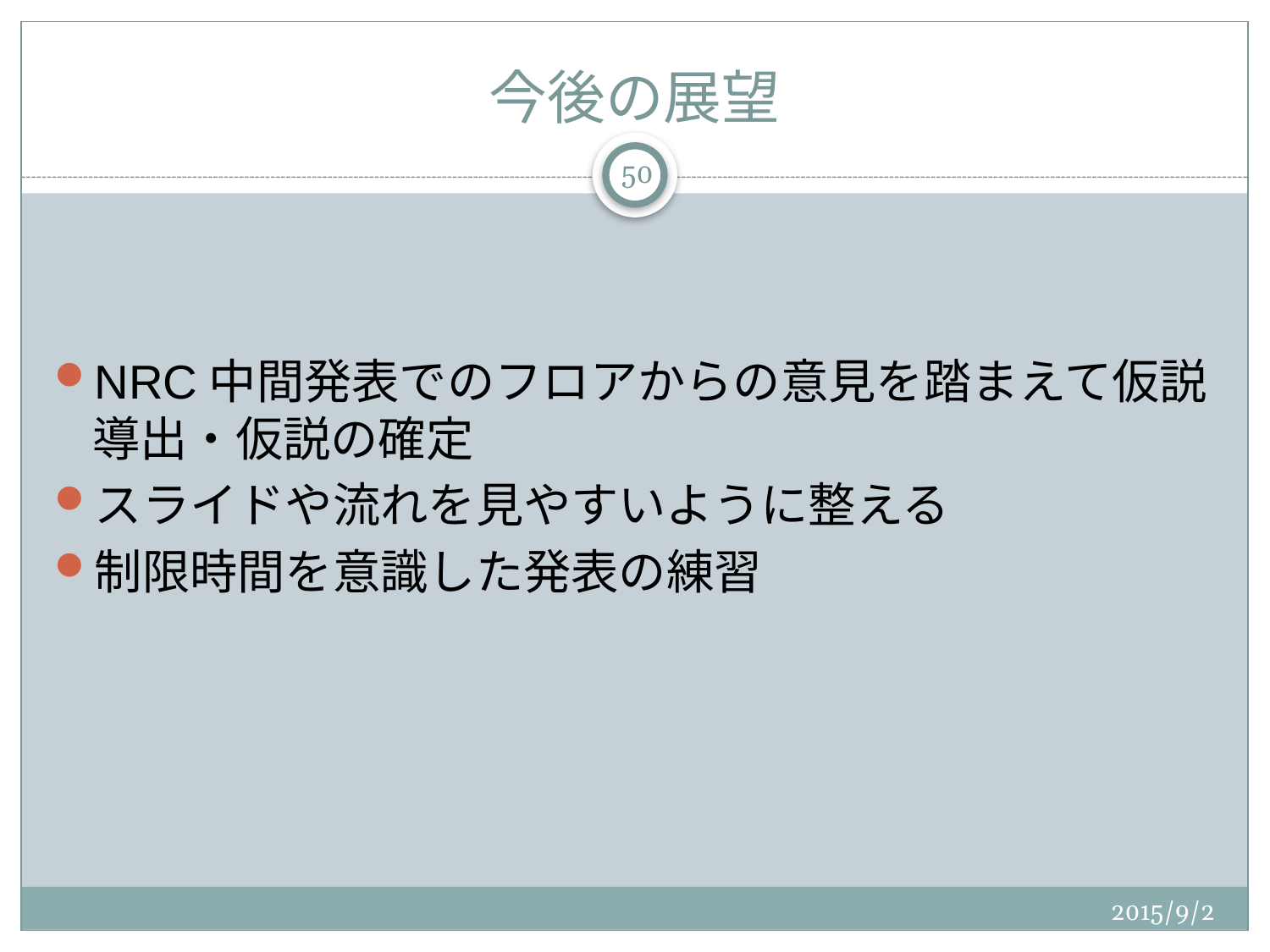

# 今後の展望
50

NRC中間発表でのフロアからの意見を踏まえて仮説導出・仮説の確定
スライドや流れを見やすいように整える
制限時間を意識した発表の練習

2015/9/2